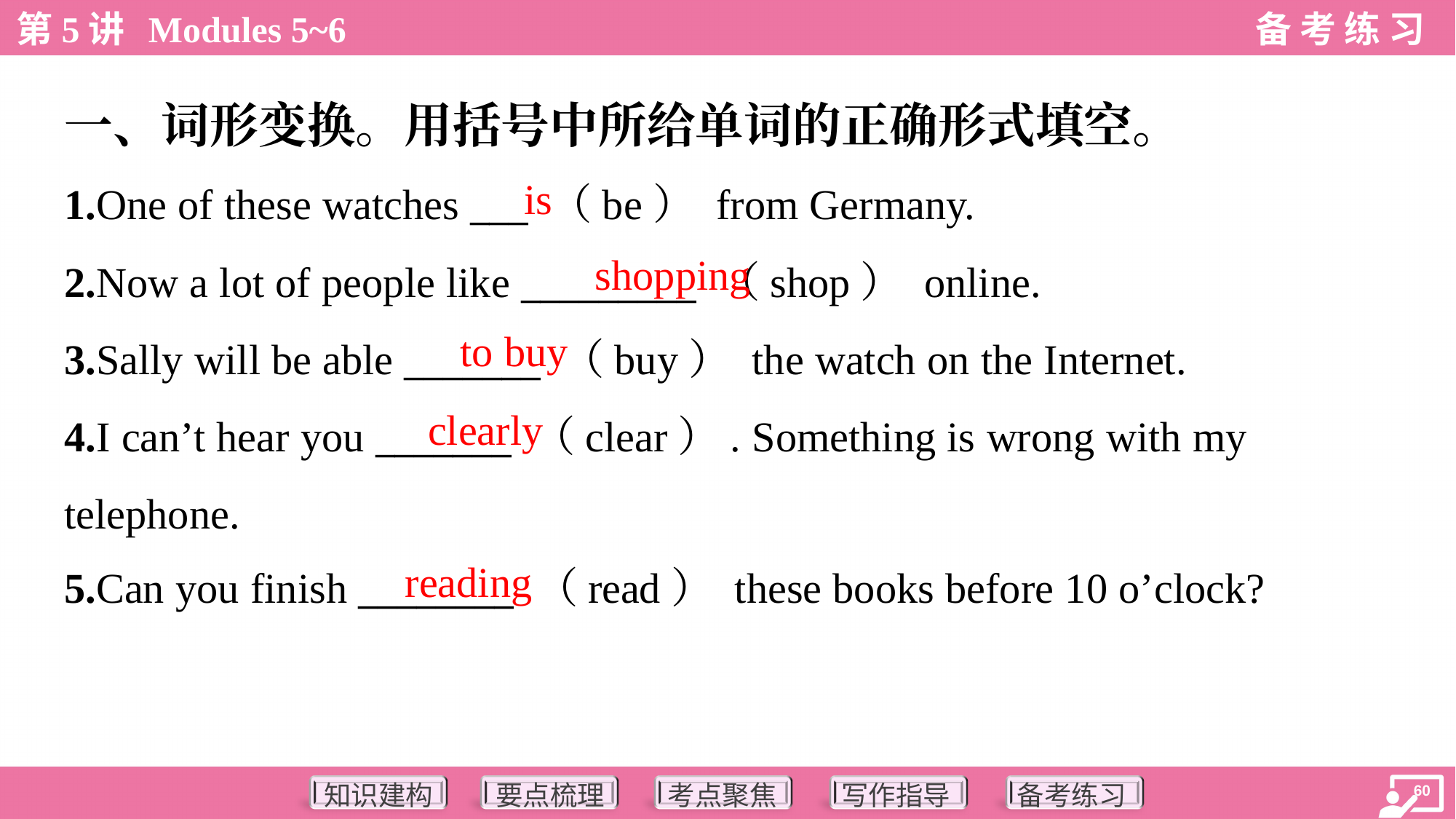

一、词形变换。用括号中所给单词的正确形式填空。
is
1.One of these watches ___ （be） from Germany.
2.Now a lot of people like _________ （shop） online.
3.Sally will be able _______ （buy） the watch on the Internet.
4.I can’t hear you _______ （clear）. Something is wrong with my
telephone.
5.Can you finish ________ （read） these books before 10 o’clock?
shopping
to buy
clearly
reading